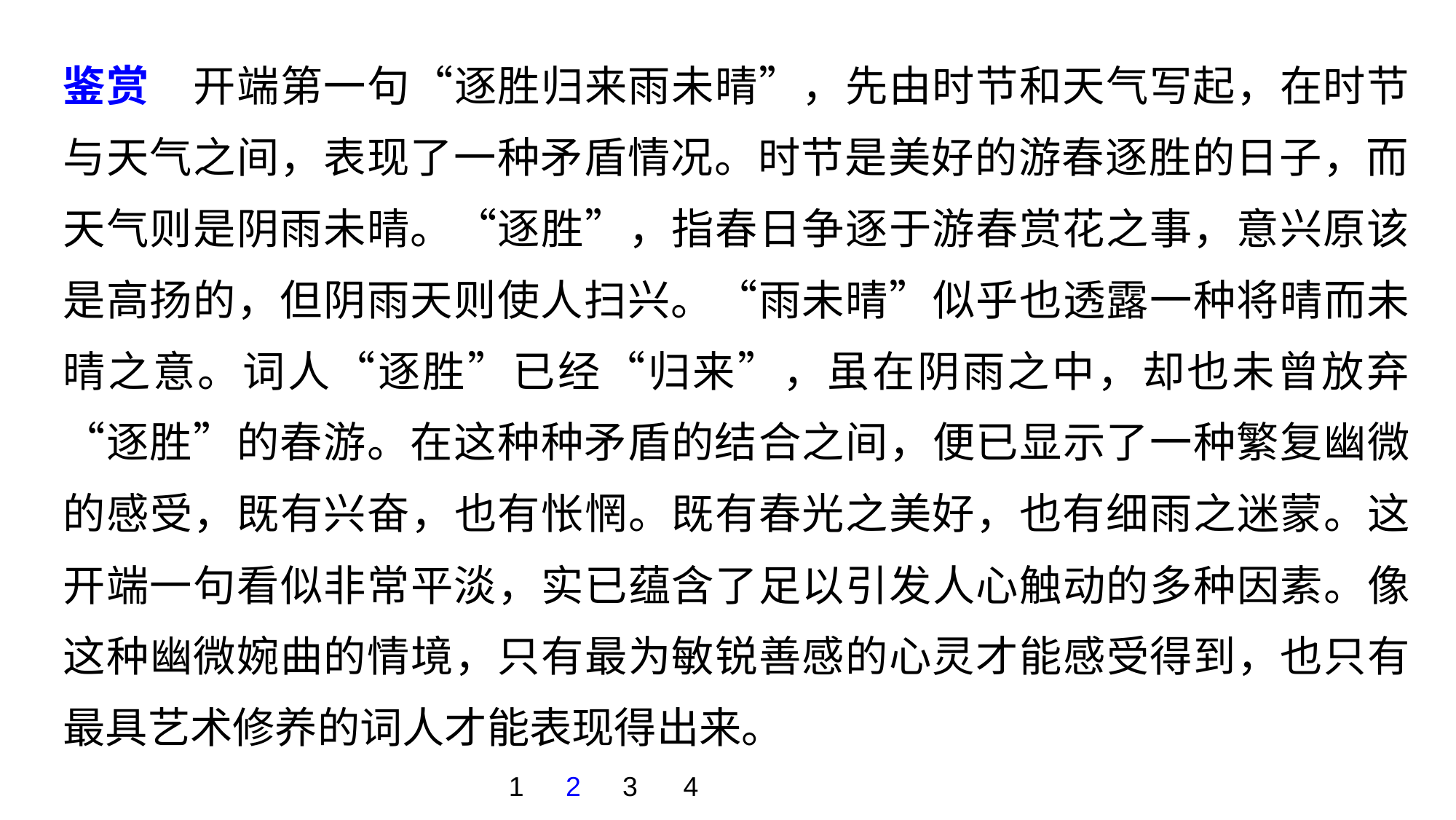

鉴赏　开端第一句“逐胜归来雨未晴”，先由时节和天气写起，在时节与天气之间，表现了一种矛盾情况。时节是美好的游春逐胜的日子，而天气则是阴雨未晴。“逐胜”，指春日争逐于游春赏花之事，意兴原该是高扬的，但阴雨天则使人扫兴。“雨未晴”似乎也透露一种将晴而未晴之意。词人“逐胜”已经“归来”，虽在阴雨之中，却也未曾放弃“逐胜”的春游。在这种种矛盾的结合之间，便已显示了一种繁复幽微的感受，既有兴奋，也有怅惘。既有春光之美好，也有细雨之迷蒙。这开端一句看似非常平淡，实已蕴含了足以引发人心触动的多种因素。像这种幽微婉曲的情境，只有最为敏锐善感的心灵才能感受得到，也只有最具艺术修养的词人才能表现得出来。
1
2
3
4